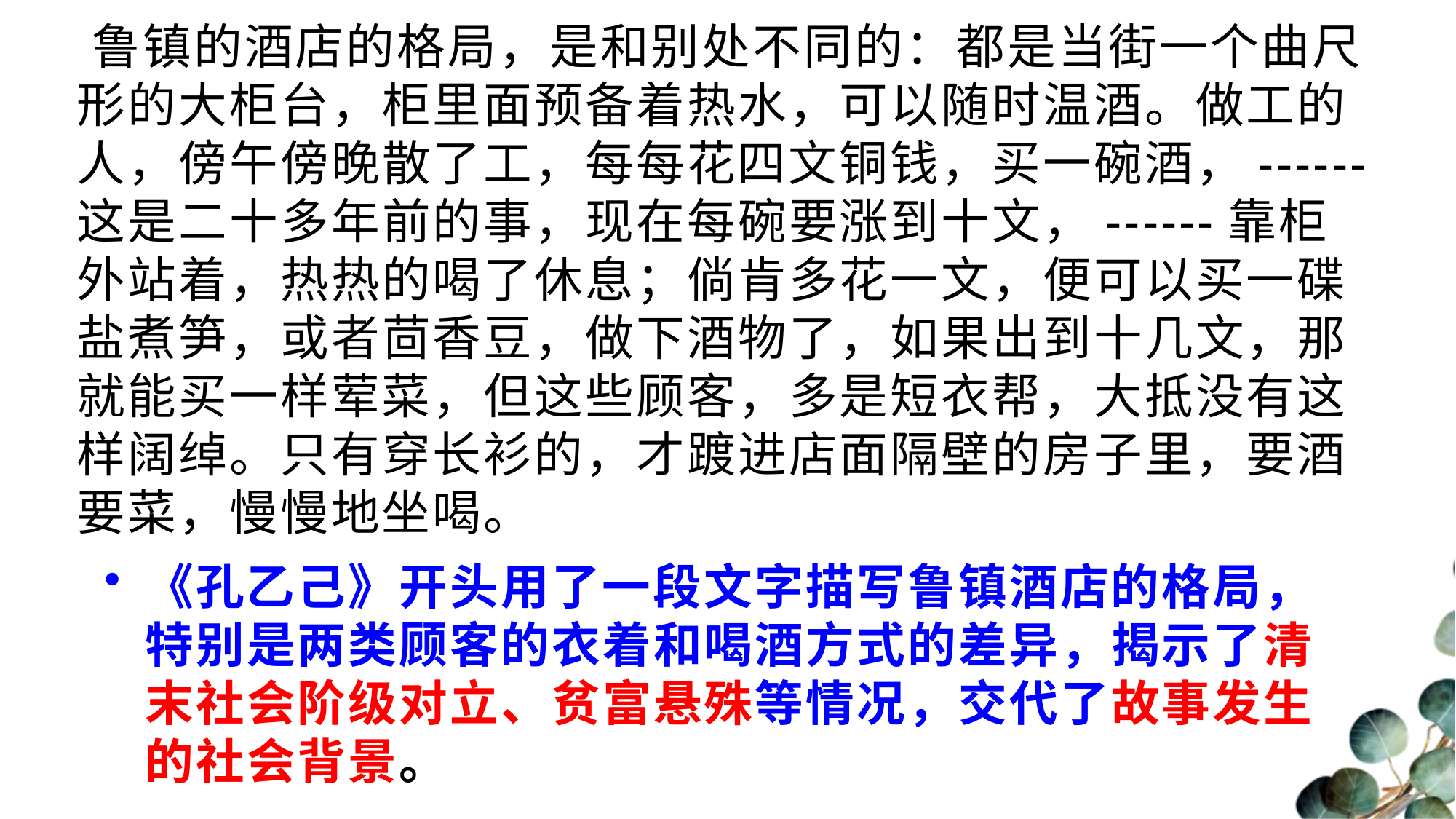

鲁镇的酒店的格局，是和别处不同的：都是当街一个曲尺形的大柜台，柜里面预备着热水，可以随时温酒。做工的人，傍午傍晚散了工，每每花四文铜钱，买一碗酒，------这是二十多年前的事，现在每碗要涨到十文，------靠柜外站着，热热的喝了休息；倘肯多花一文，便可以买一碟盐煮笋，或者茴香豆，做下酒物了，如果出到十几文，那就能买一样荤菜，但这些顾客，多是短衣帮，大抵没有这样阔绰。只有穿长衫的，才踱进店面隔壁的房子里，要酒要菜，慢慢地坐喝。
《孔乙己》开头用了一段文字描写鲁镇酒店的格局，特别是两类顾客的衣着和喝酒方式的差异，揭示了清末社会阶级对立、贫富悬殊等情况，交代了故事发生的社会背景。